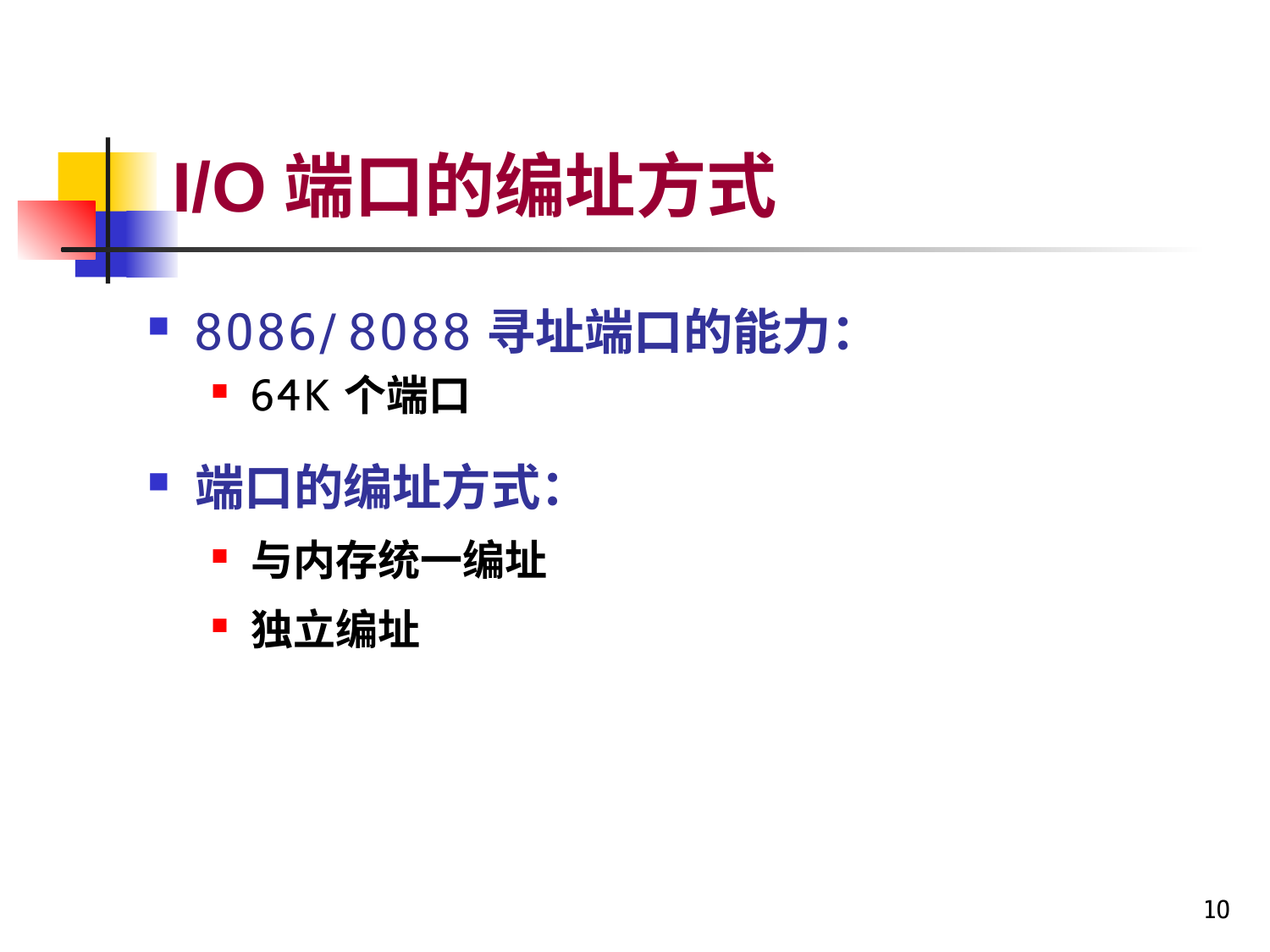

# I/O端口的编址方式
8086/8088寻址端口的能力：
64K个端口
端口的编址方式：
与内存统一编址
独立编址
10